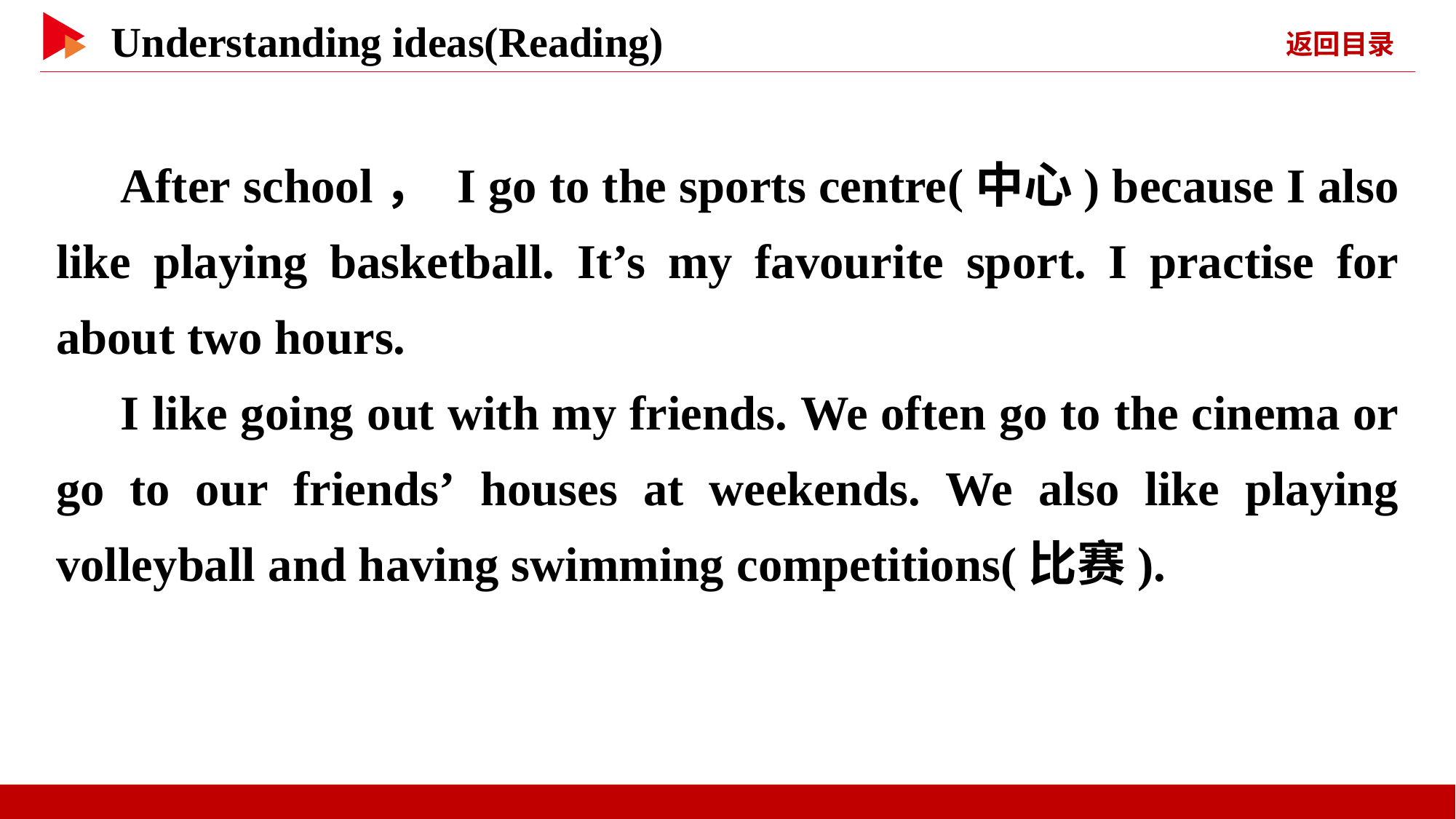

After school， I go to the sports centre(中心) because I also like playing basketball. It’s my favourite sport. I practise for about two hours.
I like going out with my friends. We often go to the cinema or go to our friends’ houses at weekends. We also like playing volleyball and having swimming competitions(比赛).